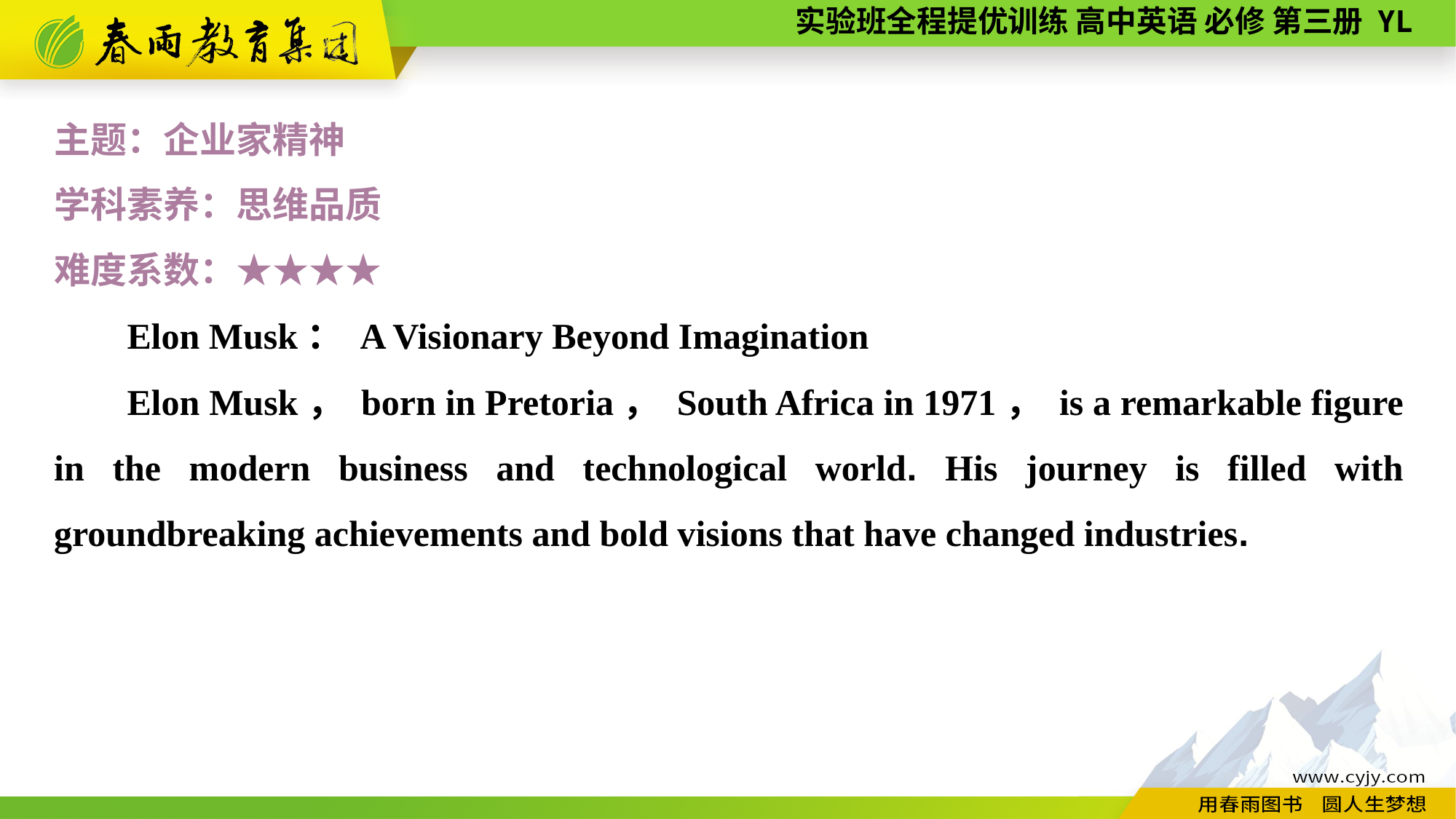

主题：企业家精神
学科素养：思维品质
难度系数：★★★★
Elon Musk： A Visionary Beyond Imagination
Elon Musk， born in Pretoria， South Africa in 1971， is a remarkable figure in the modern business and technological world. His journey is filled with groundbreaking achievements and bold visions that have changed industries.